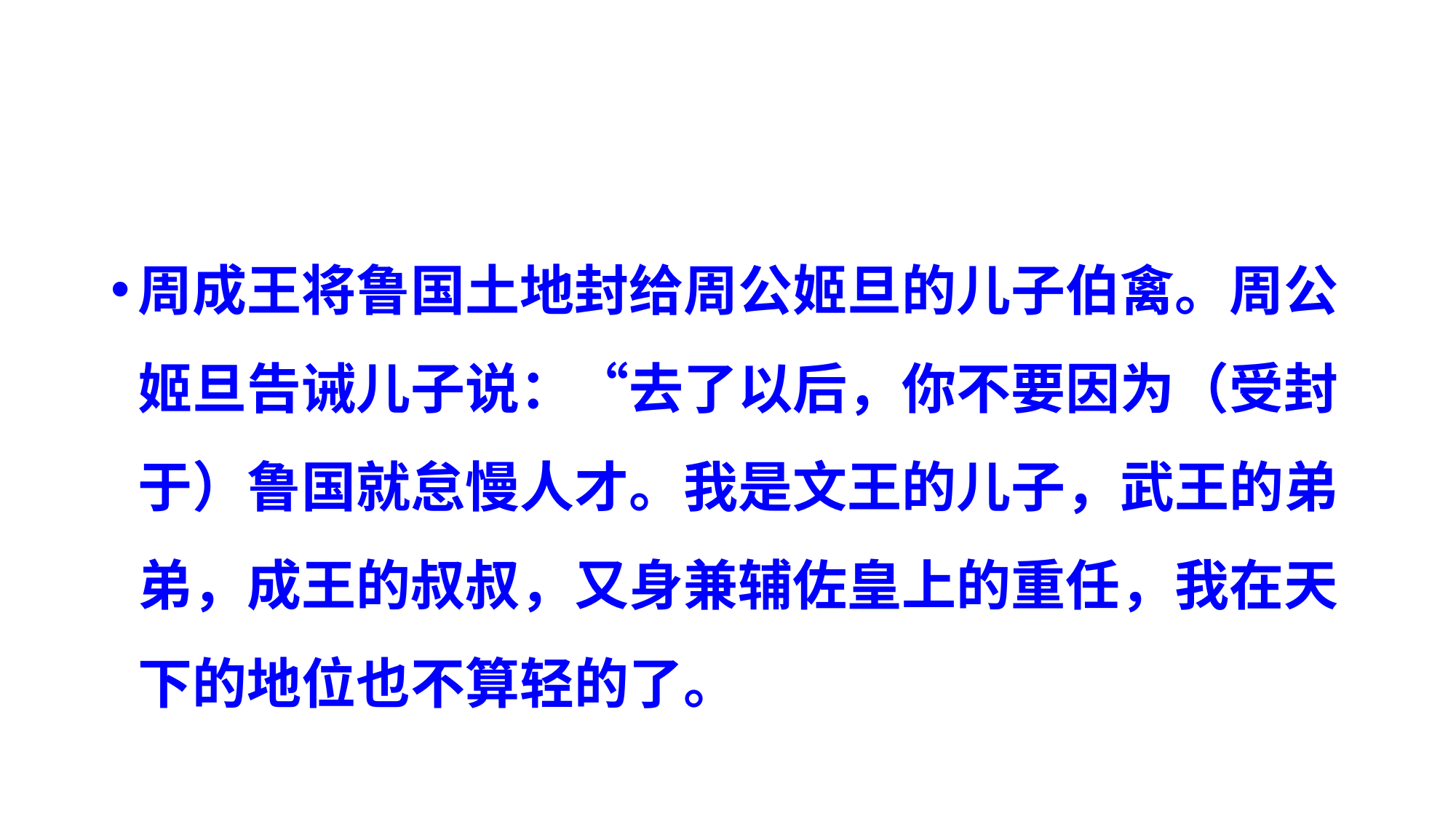

#
周成王将鲁国土地封给周公姬旦的儿子伯禽。周公姬旦告诫儿子说：“去了以后，你不要因为（受封于）鲁国就怠慢人才。我是文王的儿子，武王的弟弟，成王的叔叔，又身兼辅佐皇上的重任，我在天下的地位也不算轻的了。